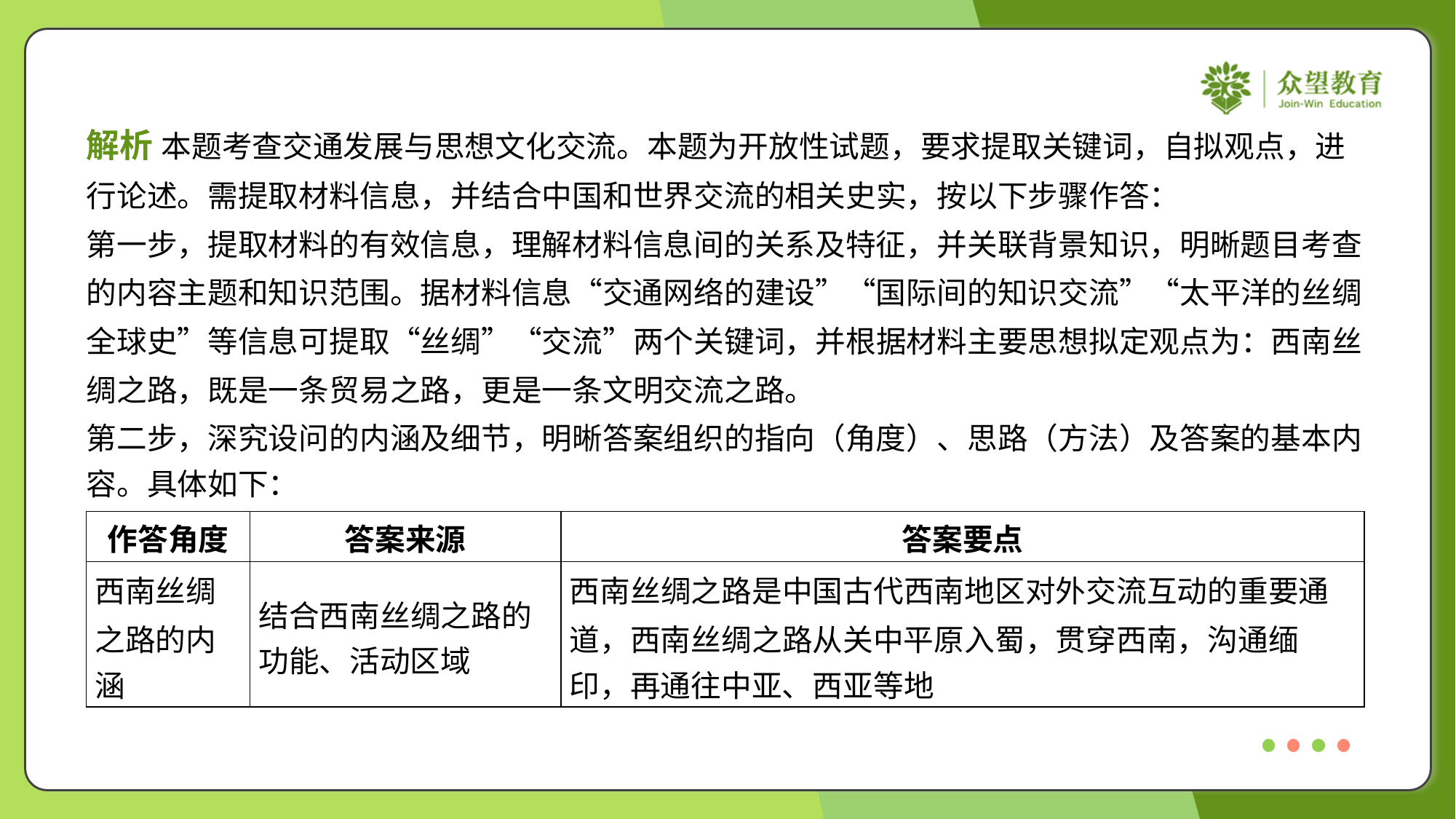

解析 本题考查交通发展与思想文化交流。本题为开放性试题，要求提取关键词，自拟观点，进
行论述。需提取材料信息，并结合中国和世界交流的相关史实，按以下步骤作答：
第一步，提取材料的有效信息，理解材料信息间的关系及特征，并关联背景知识，明晰题目考查
的内容主题和知识范围。据材料信息“交通网络的建设”“国际间的知识交流”“太平洋的丝绸
全球史”等信息可提取“丝绸”“交流”两个关键词，并根据材料主要思想拟定观点为：西南丝
绸之路，既是一条贸易之路，更是一条文明交流之路。
第二步，深究设问的内涵及细节，明晰答案组织的指向（角度）、思路（方法）及答案的基本内
容。具体如下：
| 作答角度 | 答案来源 | 答案要点 |
| --- | --- | --- |
| 西南丝绸 之路的内 涵 | 结合西南丝绸之路的 功能、活动区域 | 西南丝绸之路是中国古代西南地区对外交流互动的重要通 道，西南丝绸之路从关中平原入蜀，贯穿西南，沟通缅 印，再通往中亚、西亚等地 |